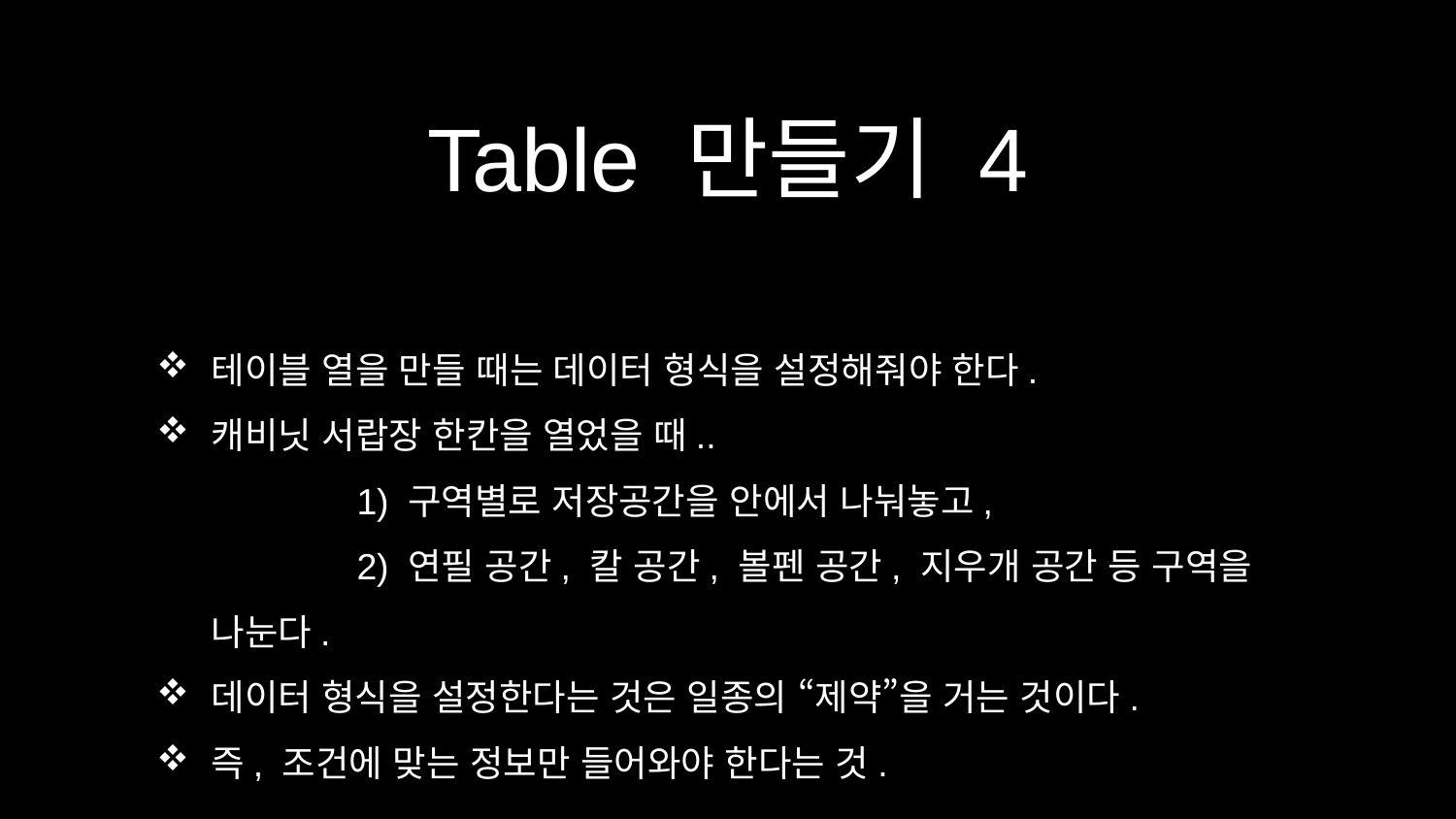

# Table 만들기 4
테이블 열을 만들 때는 데이터 형식을 설정해줘야 한다.
캐비닛 서랍장 한칸을 열었을 때..
	1) 구역별로 저장공간을 안에서 나눠놓고,
	2) 연필 공간, 칼 공간, 볼펜 공간, 지우개 공간 등 구역을 나눈다.
데이터 형식을 설정한다는 것은 일종의 “제약”을 거는 것이다.
즉, 조건에 맞는 정보만 들어와야 한다는 것.